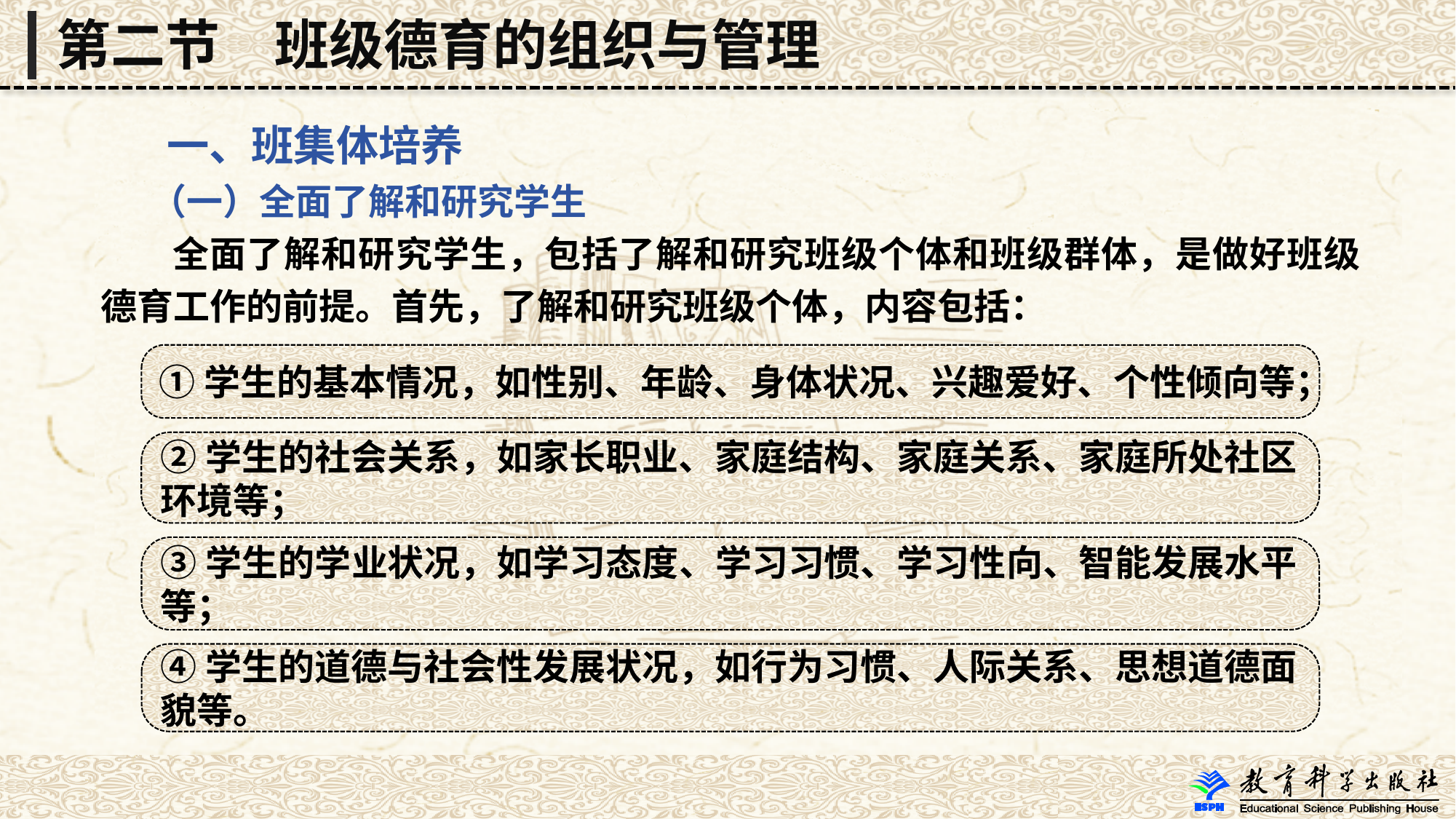

第二节　班级德育的组织与管理
       一、班集体培养
     （一）全面了解和研究学生
       全面了解和研究学生，包括了解和研究班级个体和班级群体，是做好班级德育工作的前提。首先，了解和研究班级个体，内容包括：
①学生的基本情况，如性别、年龄、身体状况、兴趣爱好、个性倾向等；
②学生的社会关系，如家长职业、家庭结构、家庭关系、家庭所处社区环境等；
③学生的学业状况，如学习态度、学习习惯、学习性向、智能发展水平等；
④学生的道德与社会性发展状况，如行为习惯、人际关系、思想道德面貌等。